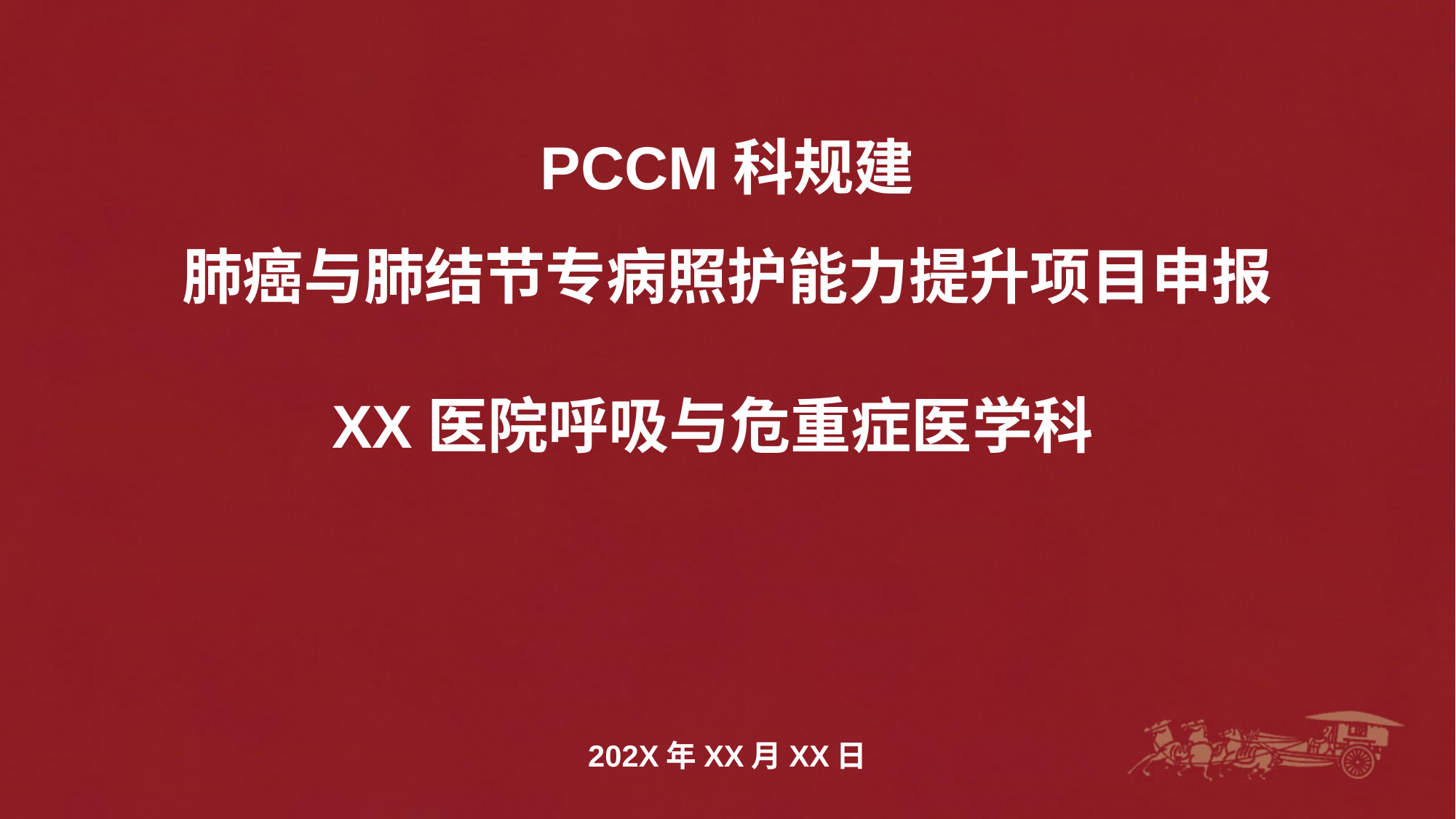

PCCM科规建
肺癌与肺结节专病照护能力提升项目申报
XX医院呼吸与危重症医学科

202X年XX月XX日